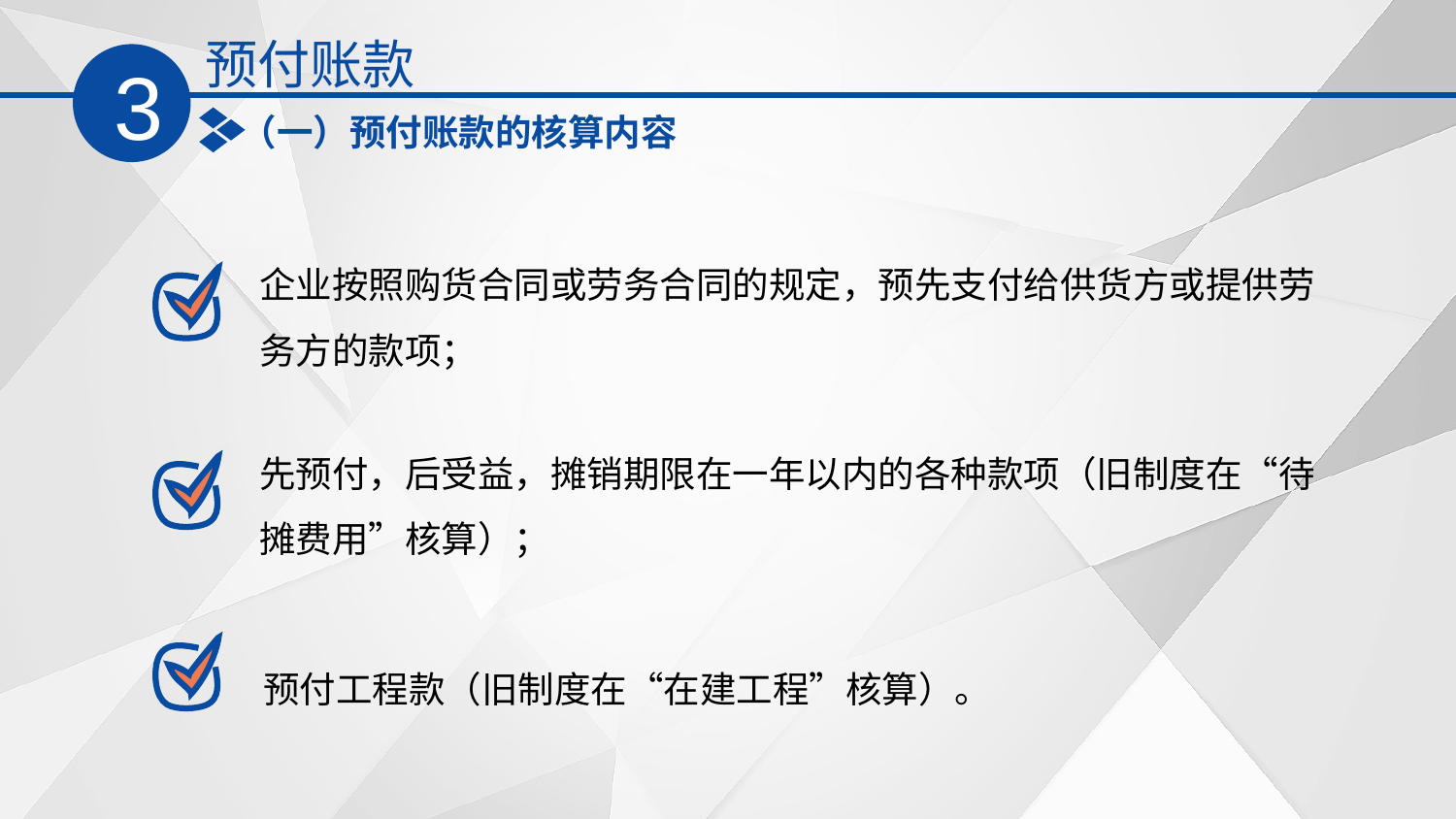

预付账款
3

（一）预付账款的核算内容

企业按照购货合同或劳务合同的规定，预先支付给供货方或提供劳务方的款项；

先预付，后受益，摊销期限在一年以内的各种款项（旧制度在‌‌“待摊费用‌”核算）；

预付工程款（旧制度在‌‌“在建工程‌”核算）。